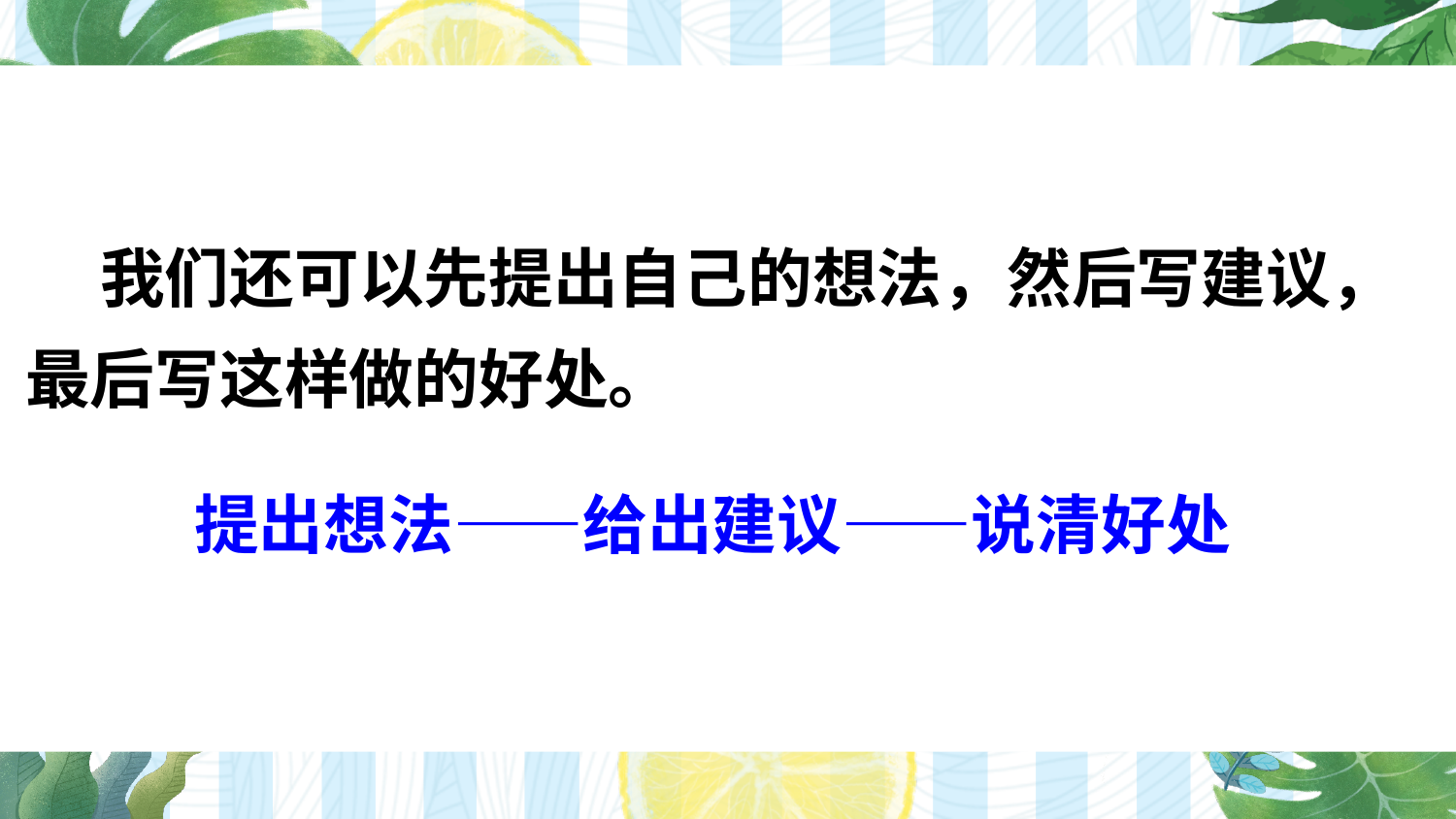

我们还可以先提出自己的想法，然后写建议，最后写这样做的好处。
提出想法——给出建议——说清好处